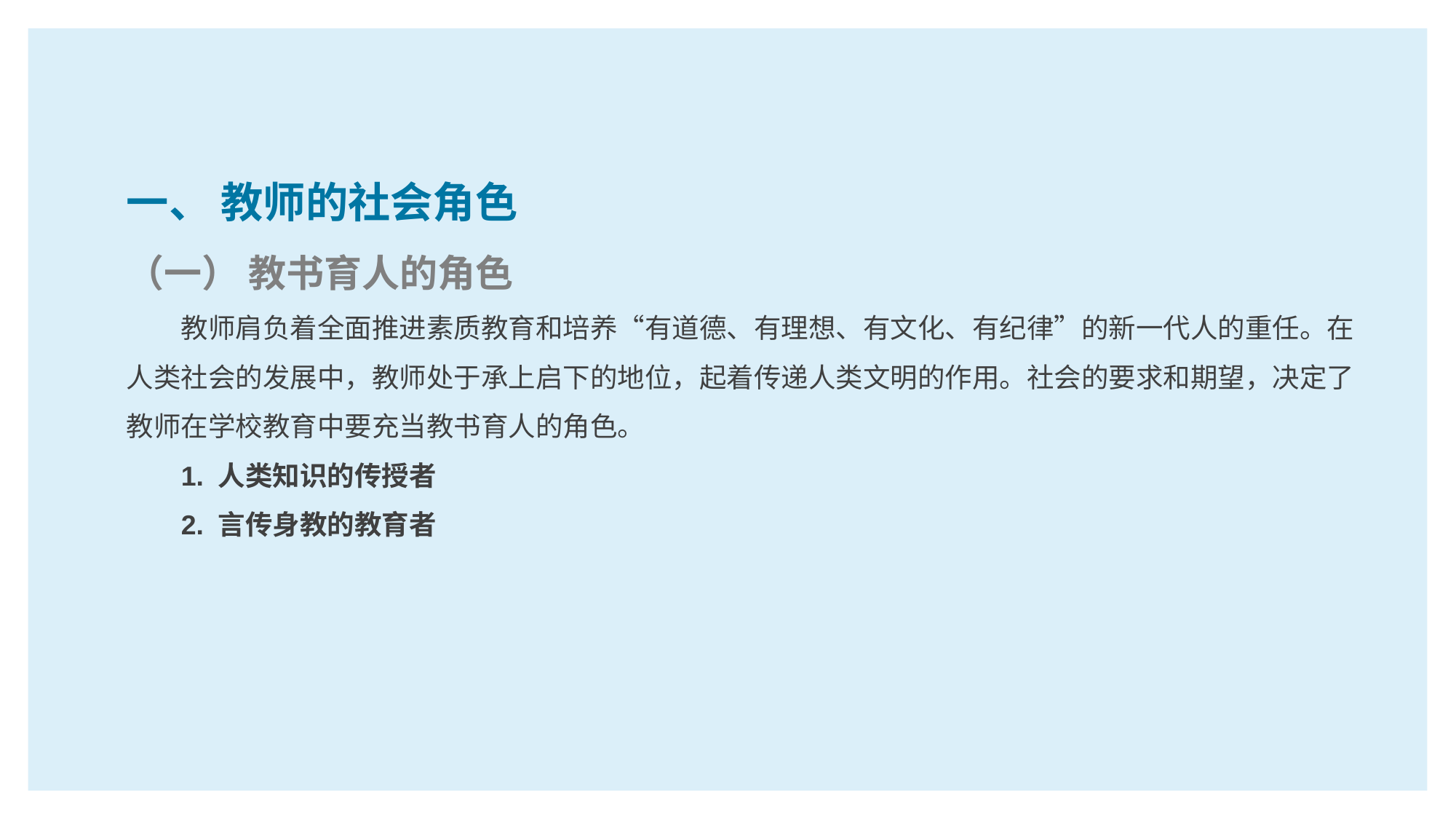

一、 教师的社会角色
（一） 教书育人的角色
教师肩负着全面推进素质教育和培养“有道德、有理想、有文化、有纪律”的新一代人的重任。在人类社会的发展中，教师处于承上启下的地位，起着传递人类文明的作用。社会的要求和期望，决定了教师在学校教育中要充当教书育人的角色。
1. 人类知识的传授者
2. 言传身教的教育者